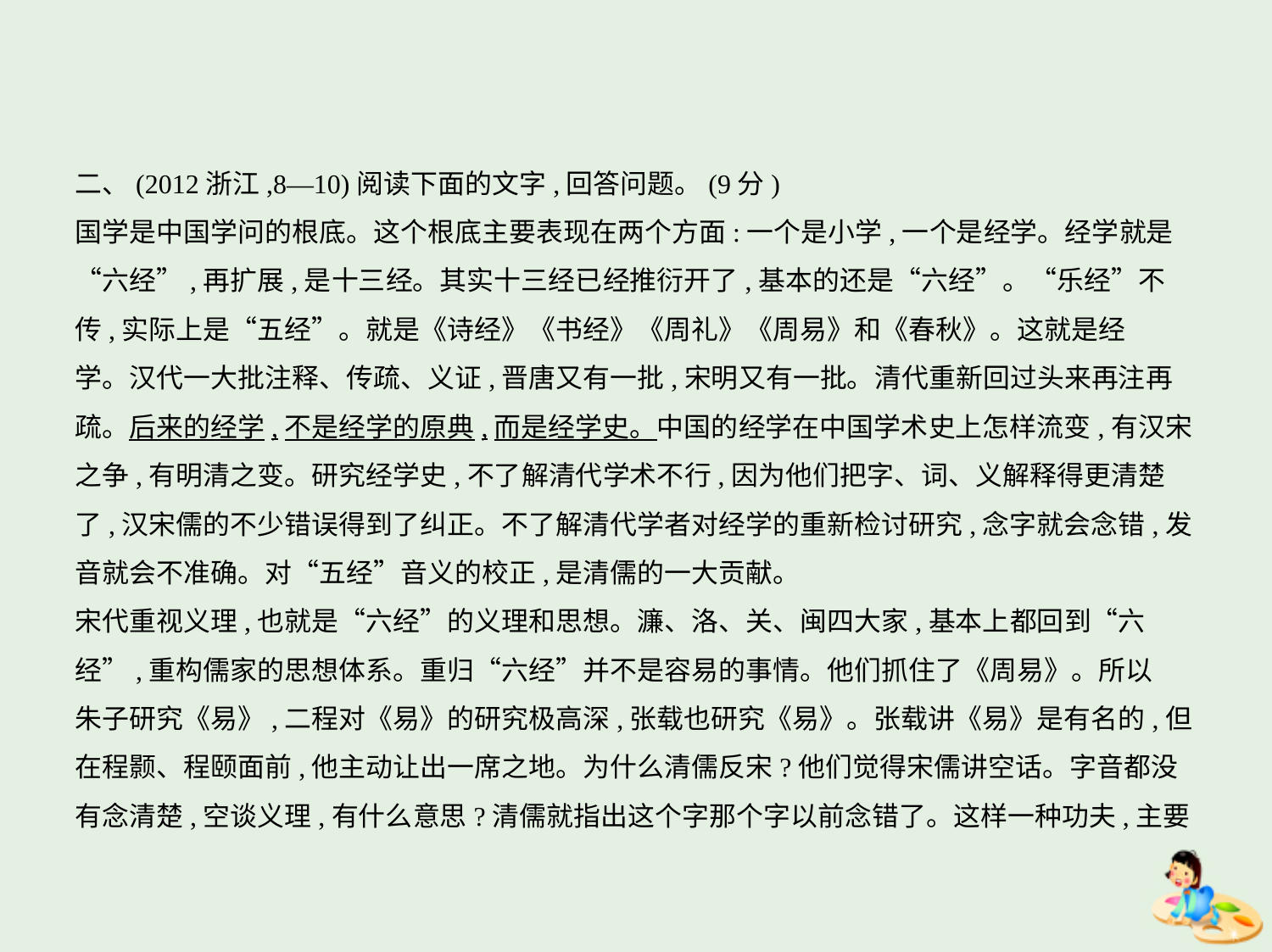

二、(2012浙江,8—10)阅读下面的文字,回答问题。(9分)
国学是中国学问的根底。这个根底主要表现在两个方面:一个是小学,一个是经学。经学就是
“六经”,再扩展,是十三经。其实十三经已经推衍开了,基本的还是“六经”。“乐经”不
传,实际上是“五经”。就是《诗经》《书经》《周礼》《周易》和《春秋》。这就是经
学。汉代一大批注释、传疏、义证,晋唐又有一批,宋明又有一批。清代重新回过头来再注再
疏。后来的经学,不是经学的原典,而是经学史。中国的经学在中国学术史上怎样流变,有汉宋
之争,有明清之变。研究经学史,不了解清代学术不行,因为他们把字、词、义解释得更清楚
了,汉宋儒的不少错误得到了纠正。不了解清代学者对经学的重新检讨研究,念字就会念错,发
音就会不准确。对“五经”音义的校正,是清儒的一大贡献。
宋代重视义理,也就是“六经”的义理和思想。濂、洛、关、闽四大家,基本上都回到“六
经”,重构儒家的思想体系。重归“六经”并不是容易的事情。他们抓住了《周易》。所以
朱子研究《易》,二程对《易》的研究极高深,张载也研究《易》。张载讲《易》是有名的,但
在程颢、程颐面前,他主动让出一席之地。为什么清儒反宋?他们觉得宋儒讲空话。字音都没
有念清楚,空谈义理,有什么意思?清儒就指出这个字那个字以前念错了。这样一种功夫,主要